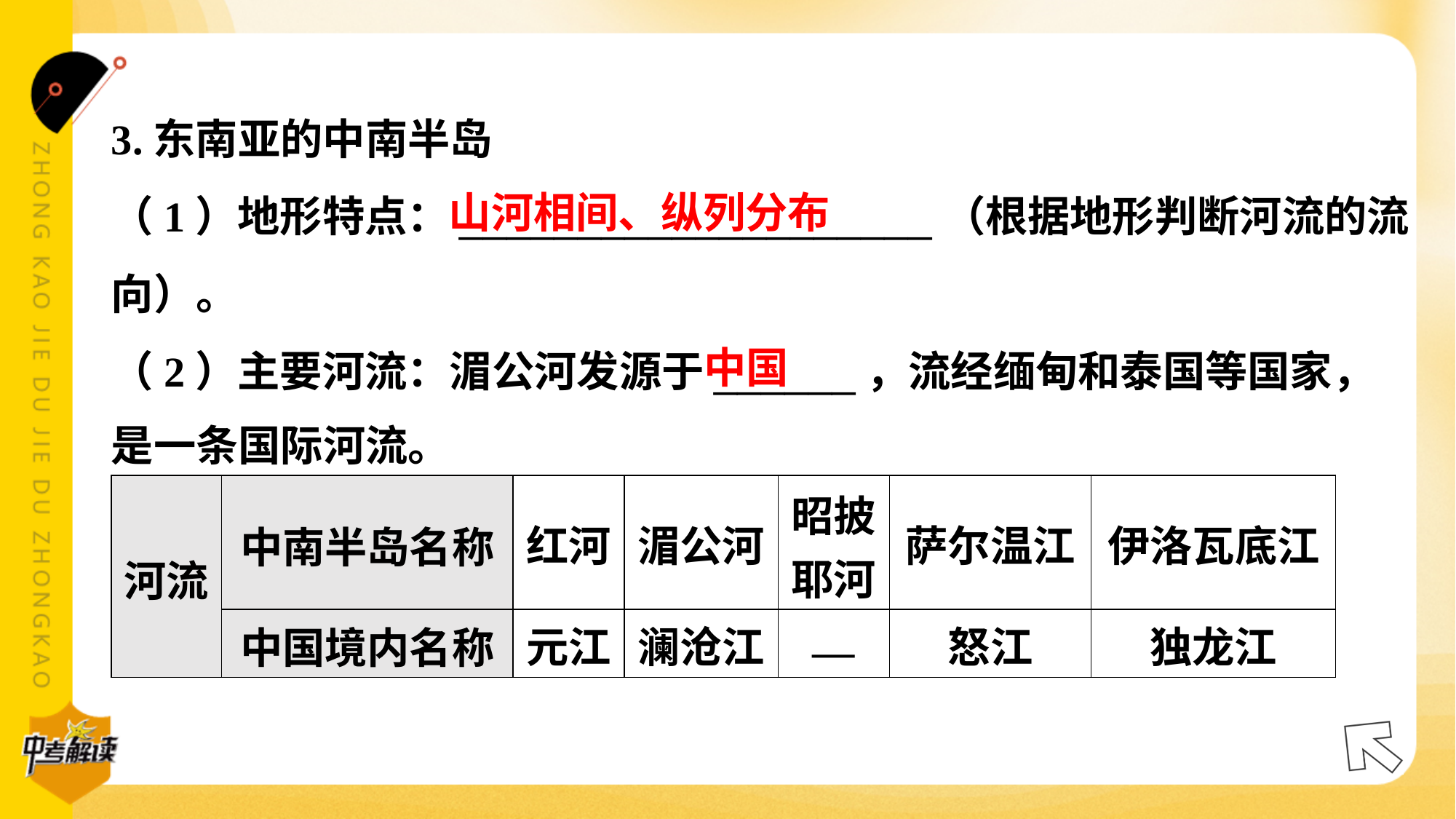

3.东南亚的中南半岛
（1）地形特点：____________________（根据地形判断河流的流
向）。
（2）主要河流：湄公河发源于______，流经缅甸和泰国等国家，
是一条国际河流。
山河相间、纵列分布
中国
| 河流 | 中南半岛名称 | 红河 | 湄公河 | 昭披 耶河 | 萨尔温江 | 伊洛瓦底江 |
| --- | --- | --- | --- | --- | --- | --- |
|  | 中国境内名称 | 元江 | 澜沧江 | — | 怒江 | 独龙江 |